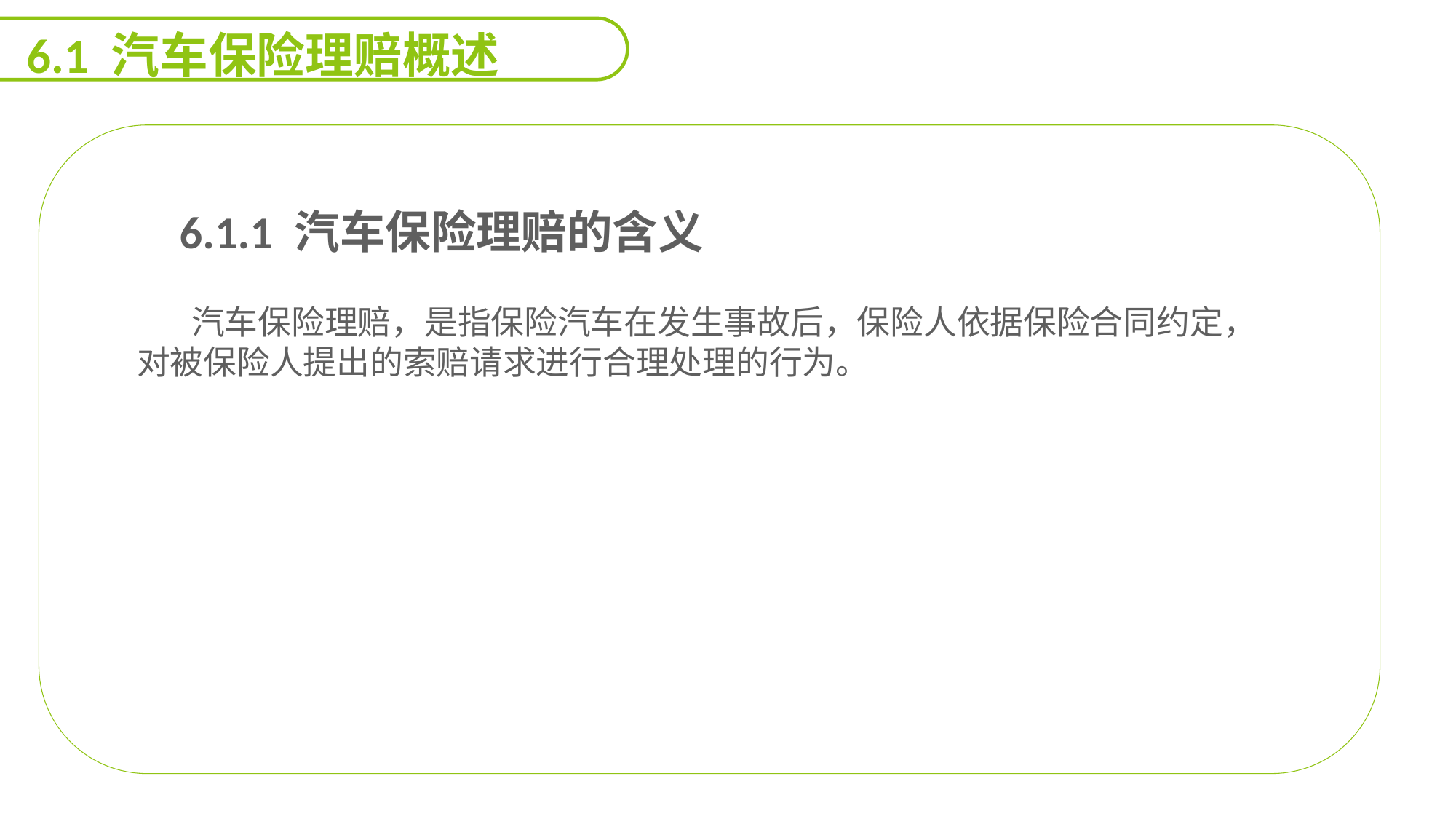

6.1 汽车保险理赔概述

 6.1.1 汽车保险理赔的含义

汽车保险理赔，是指保险汽车在发生事故后，保险人依据保险合同约定，对被保险人提出的索赔请求进行合理处理的行为。
能力
目标
延迟符